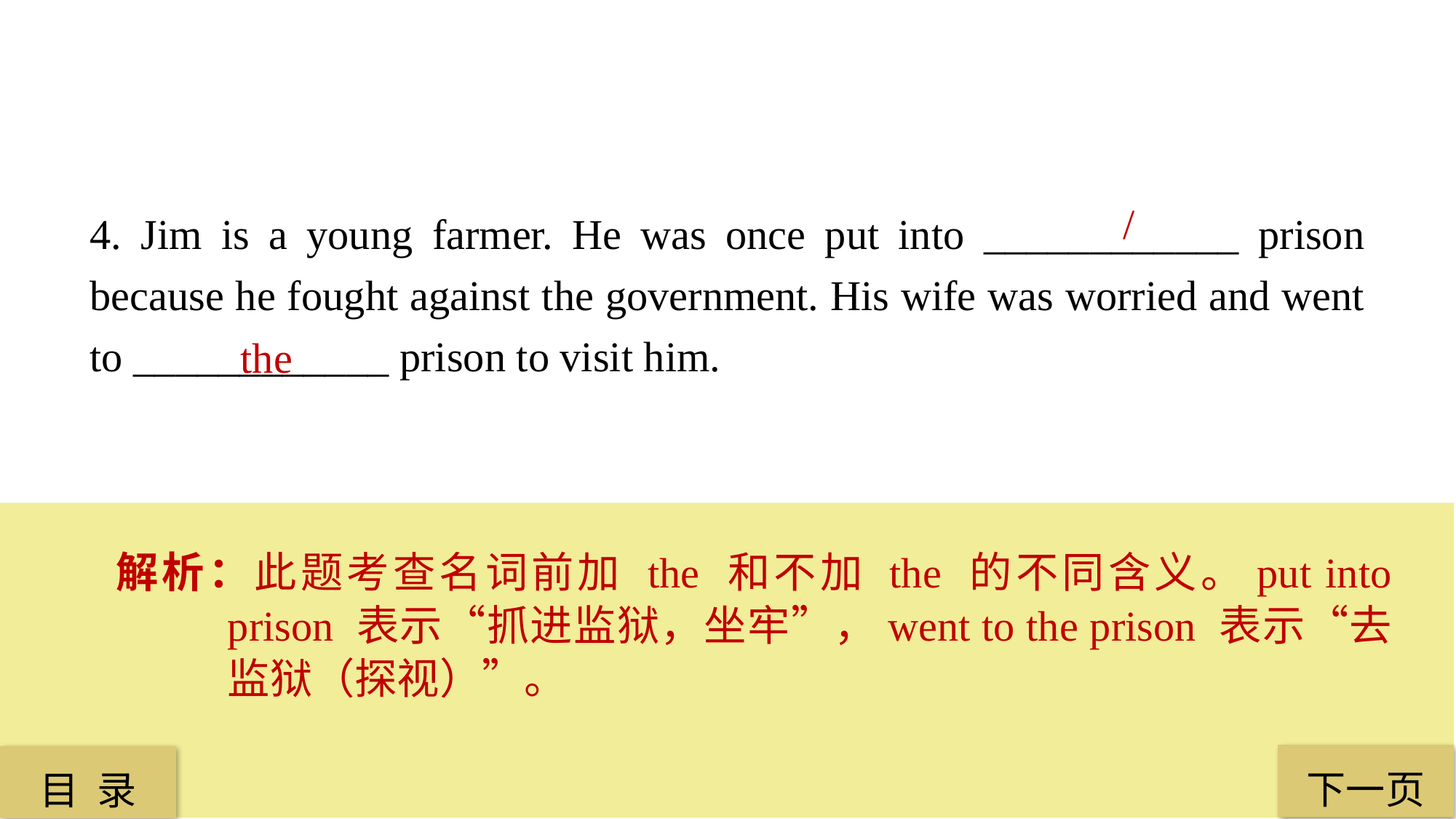

/
4. Jim is a young farmer. He was once put into ____________ prison because he fought against the government. His wife was worried and went to ____________ prison to visit him.
 the
解析：此题考查名词前加 the 和不加 the 的不同含义。put into prison 表示“抓进监狱，坐牢”，went to the prison 表示“去监狱（探视）”。